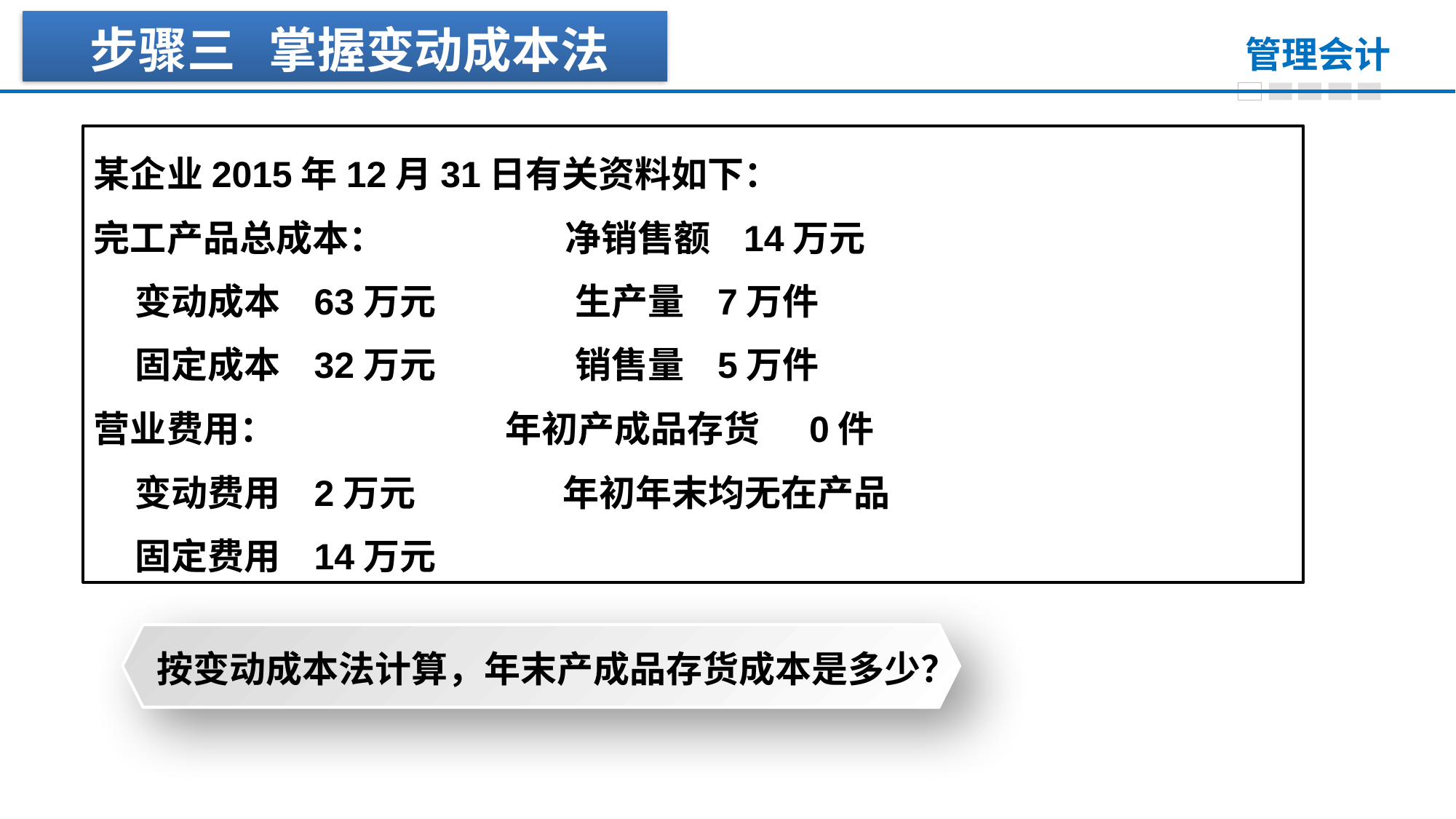

步骤三   掌握变动成本法
某企业2015年12月31日有关资料如下：
完工产品总成本：                      净销售额   14万元
    变动成本   63万元                 生产量   7万件
    固定成本   32万元                 销售量   5万件
营业费用：                            年初产成品存货     0件
    变动费用   2万元                  年初年末均无在产品
    固定费用   14万元

按变动成本法计算，年末产成品存货成本是多少？